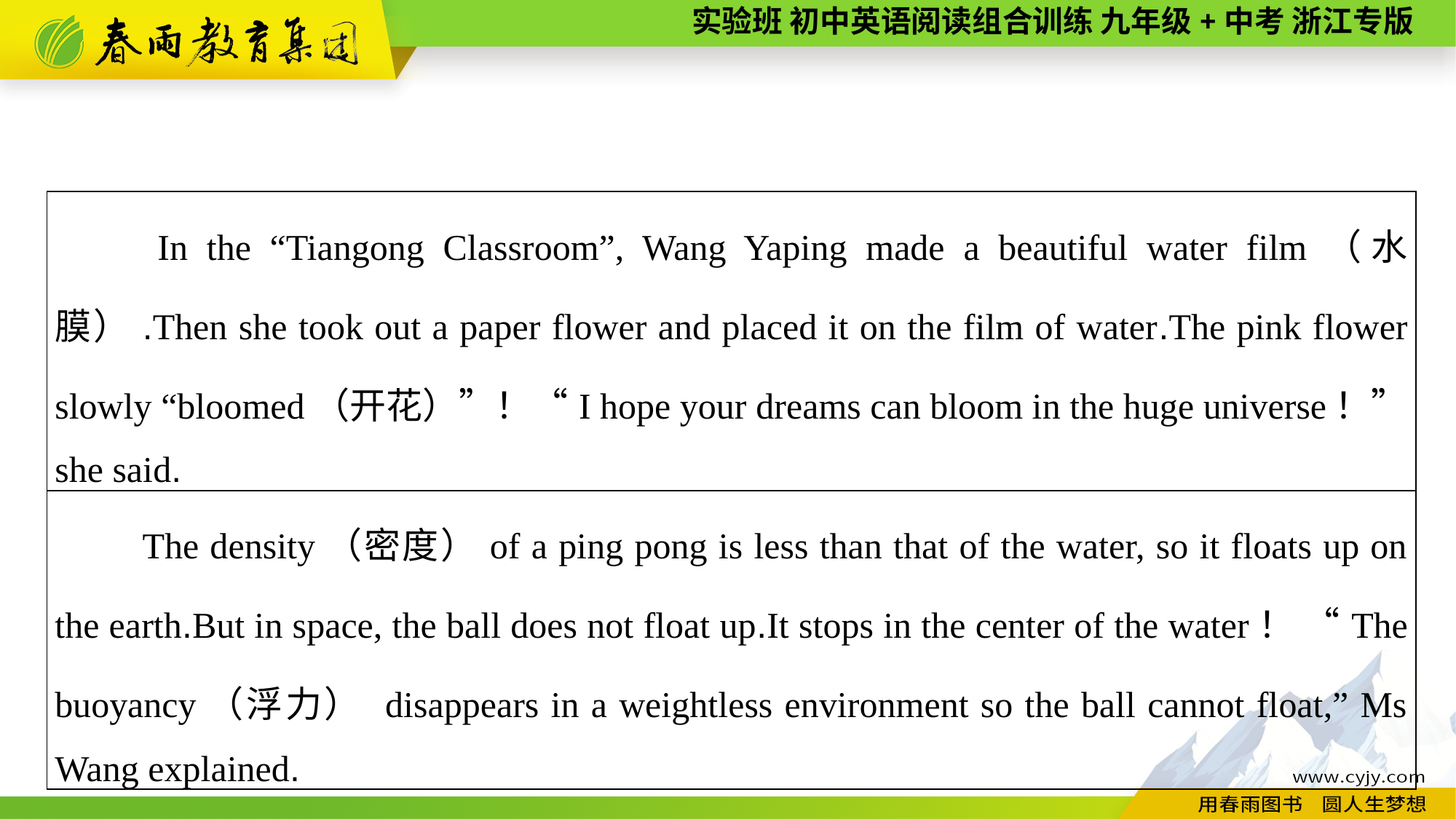

| In the “Tiangong Classroom”, Wang Yaping made a beautiful water film（水膜）.Then she took out a paper flower and placed it on the film of water.The pink flower slowly “bloomed（开花）”！“I hope your dreams can bloom in the huge universe！” she said. |
| --- |
| The density（密度）of a ping pong is less than that of the water, so it floats up on the earth.But in space, the ball does not float up.It stops in the center of the water！ “The buoyancy（浮力） disappears in a weightless environment so the ball cannot float,” Ms Wang explained. |